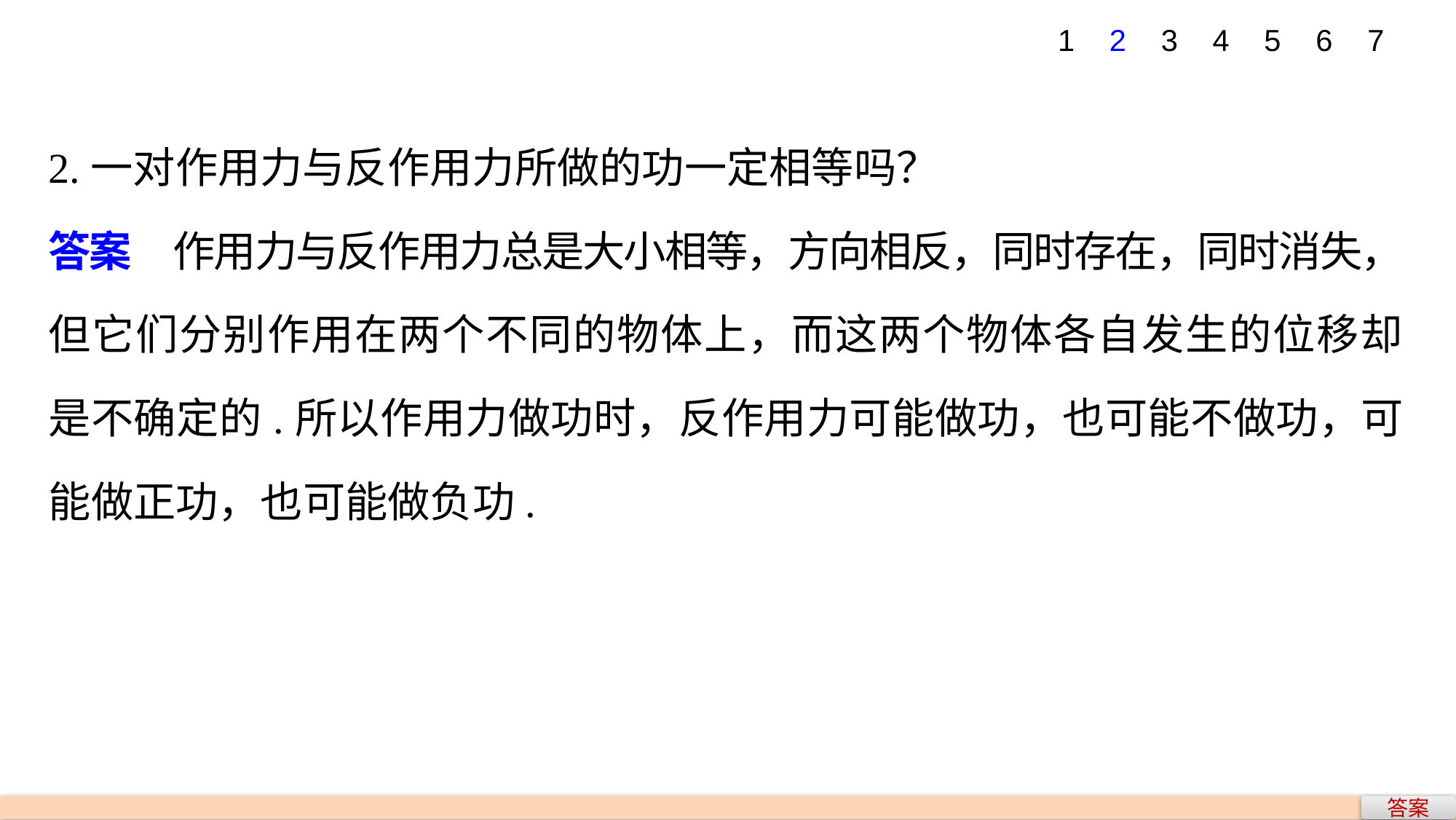

1
2
3
4
5
6
7
2.一对作用力与反作用力所做的功一定相等吗？
答案　作用力与反作用力总是大小相等，方向相反，同时存在，同时消失，但它们分别作用在两个不同的物体上，而这两个物体各自发生的位移却是不确定的.所以作用力做功时，反作用力可能做功，也可能不做功，可能做正功，也可能做负功.

答案